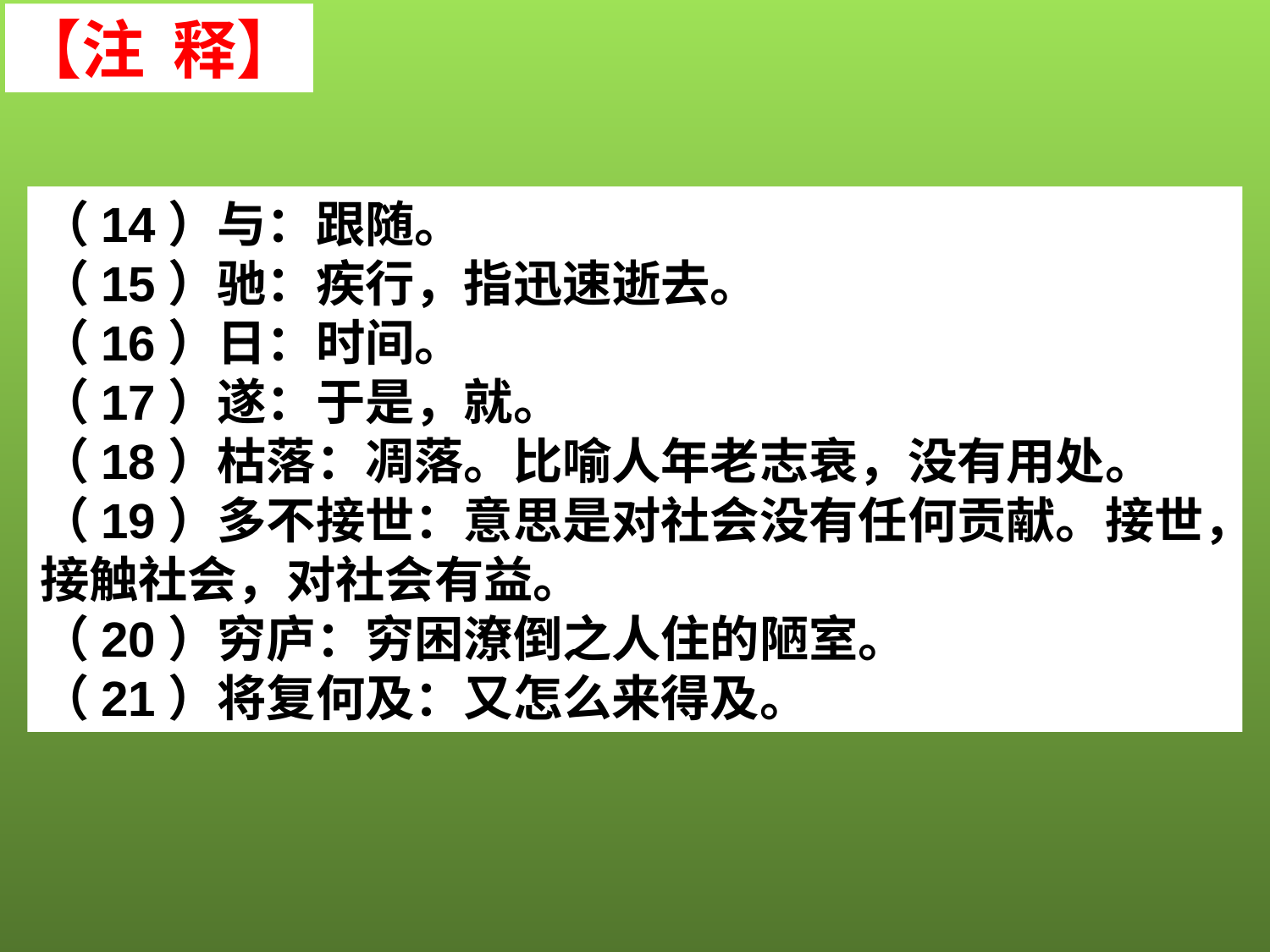

【注  释】
（14）与：跟随。
（15）驰：疾行，指迅速逝去。
（16）日：时间。
（17）遂：于是，就。
（18）枯落：凋落。比喻人年老志衰，没有用处。
（19）多不接世：意思是对社会没有任何贡献。接世，接触社会，对社会有益。
（20）穷庐：穷困潦倒之人住的陋室。
（21）将复何及：又怎么来得及。